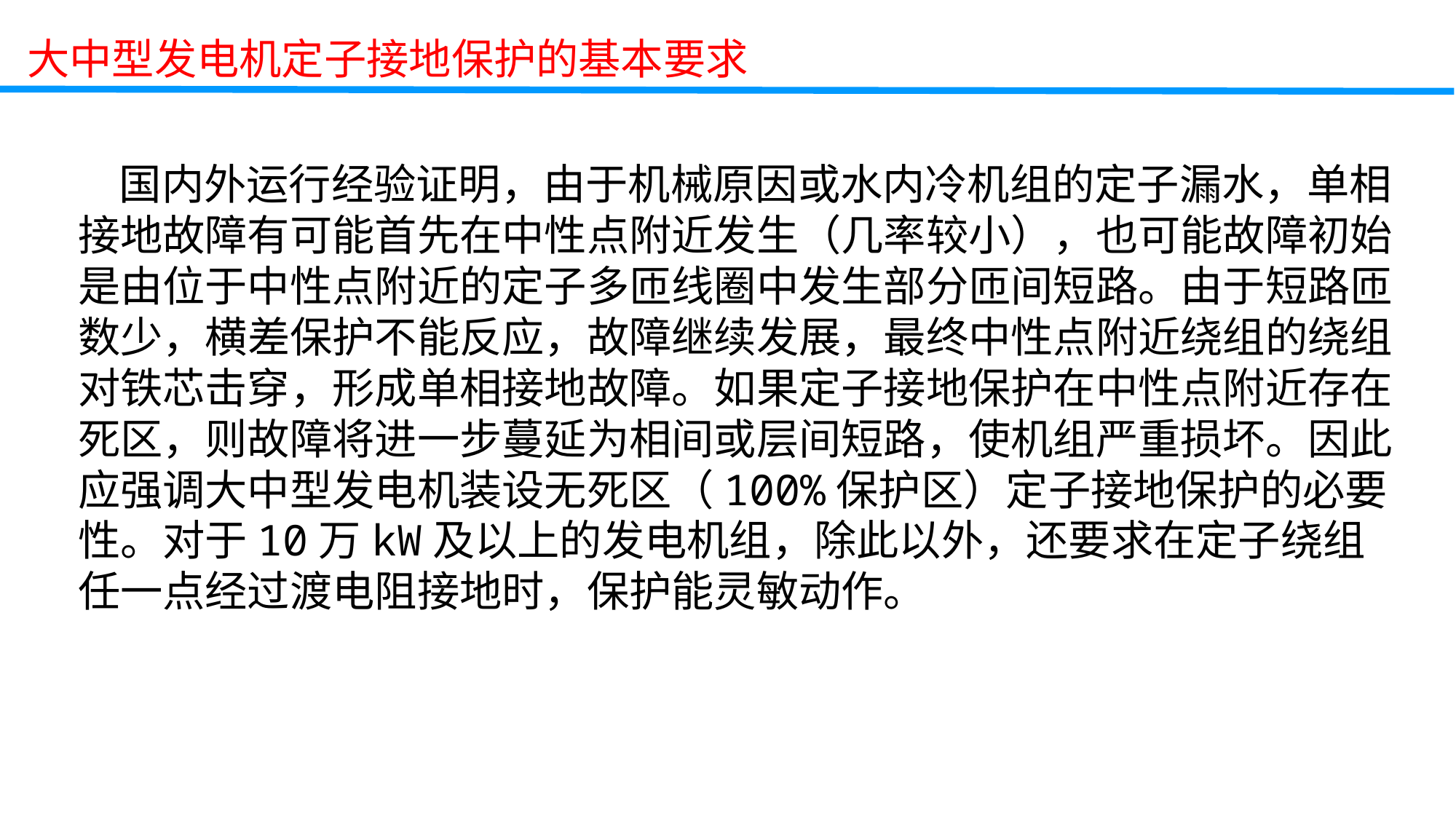

大中型发电机定子接地保护的基本要求
    国内外运行经验证明，由于机械原因或水内冷机组的定子漏水，单相接地故障有可能首先在中性点附近发生（几率较小），也可能故障初始是由位于中性点附近的定子多匝线圈中发生部分匝间短路。由于短路匝数少，横差保护不能反应，故障继续发展，最终中性点附近绕组的绕组对铁芯击穿，形成单相接地故障。如果定子接地保护在中性点附近存在死区，则故障将进一步蔓延为相间或层间短路，使机组严重损坏。因此应强调大中型发电机装设无死区（100%保护区）定子接地保护的必要性。对于10万kW及以上的发电机组，除此以外，还要求在定子绕组任一点经过渡电阻接地时，保护能灵敏动作。
教学重点
教学难